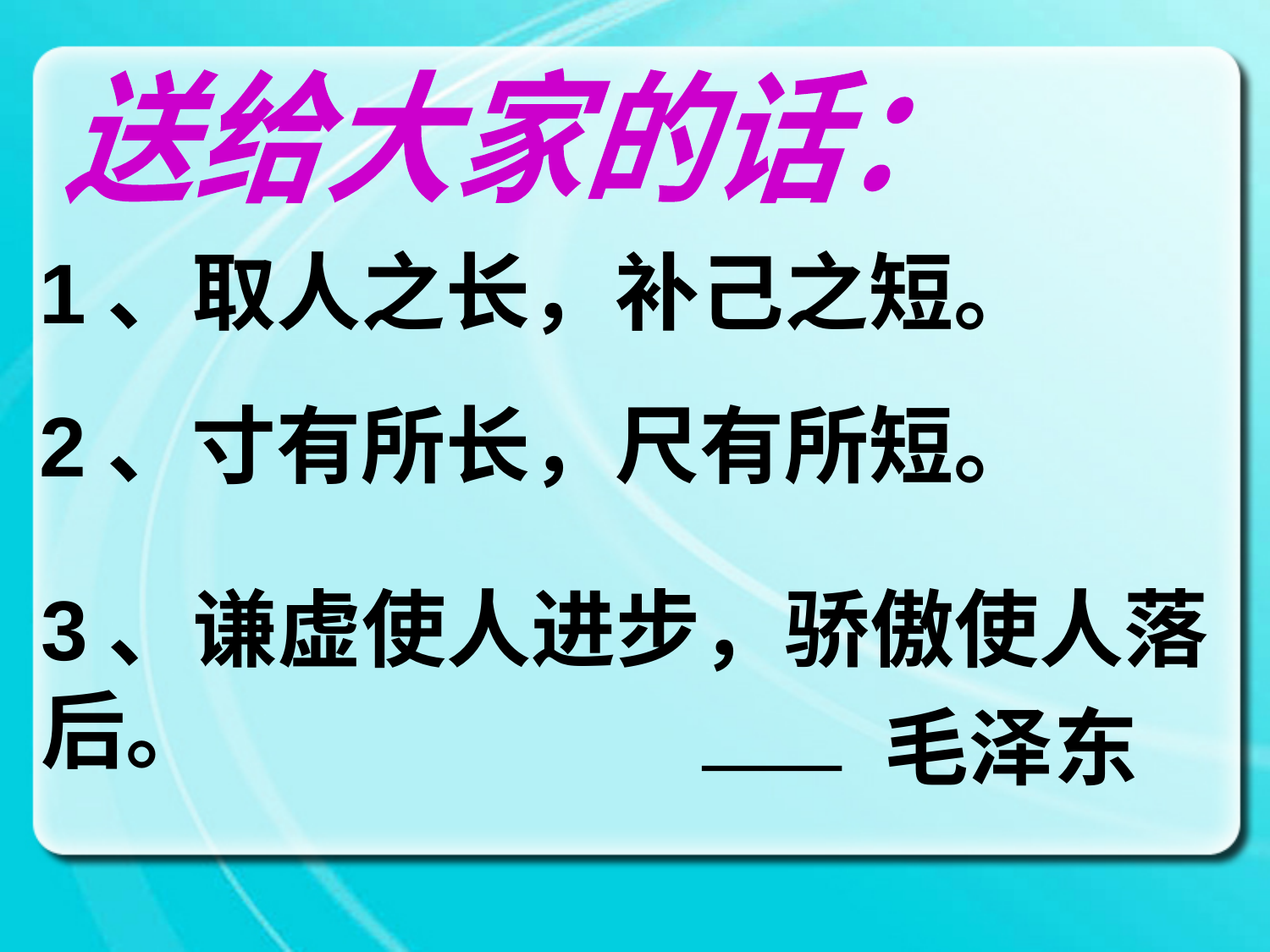

送给大家的话：
1、取人之长，补己之短。
2、寸有所长，尺有所短。
3、谦虚使人进步，骄傲使人落后。
毛泽东